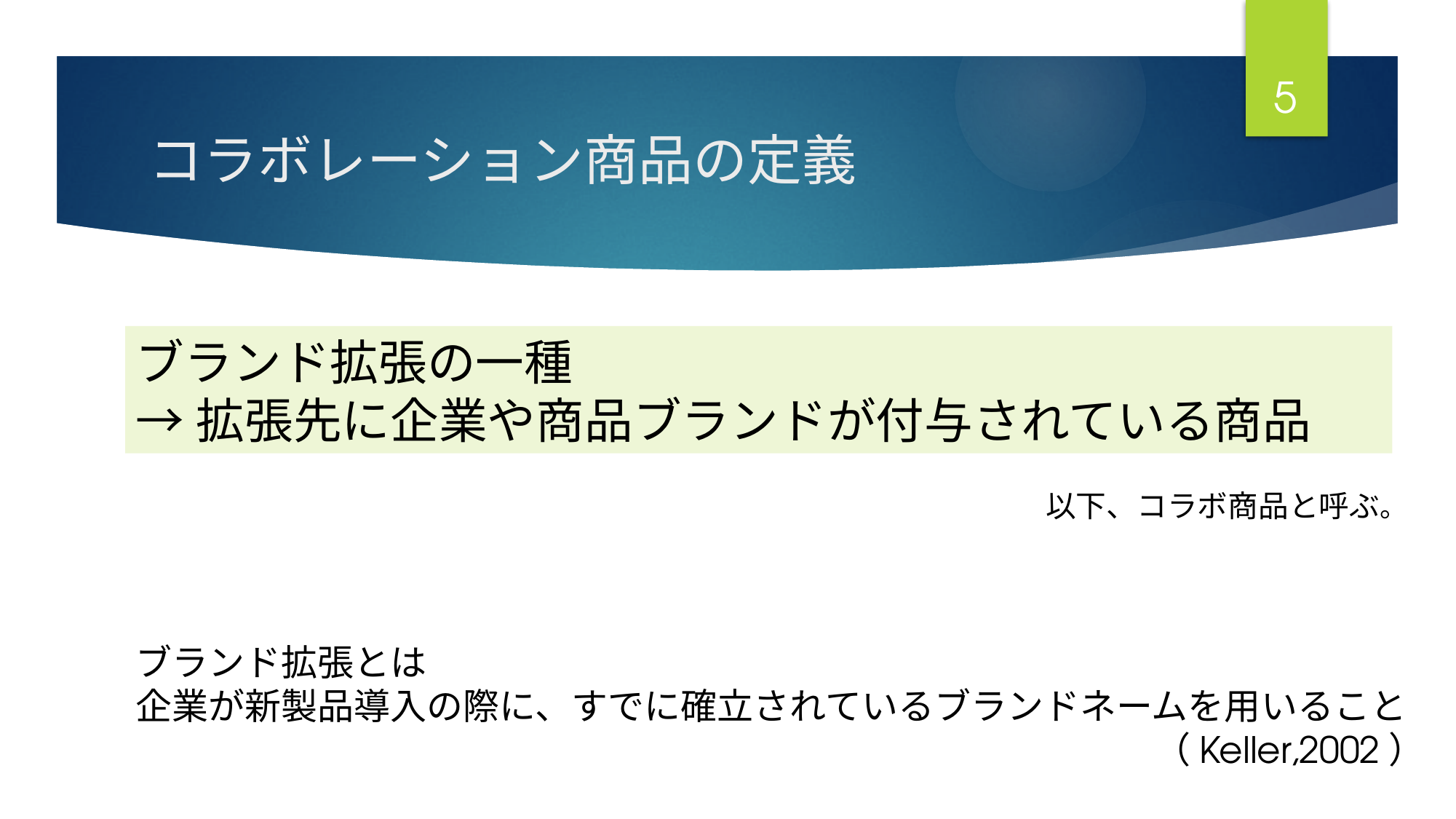

5
# コラボレーション商品の定義
ブランド拡張の一種
→拡張先に企業や商品ブランドが付与されている商品
以下、コラボ商品と呼ぶ。
ブランド拡張とは
企業が新製品導入の際に、すでに確立されているブランドネームを用いること
　　　　　　　　　　　　　　　　　　　　　　　　　　　　（Keller,2002）